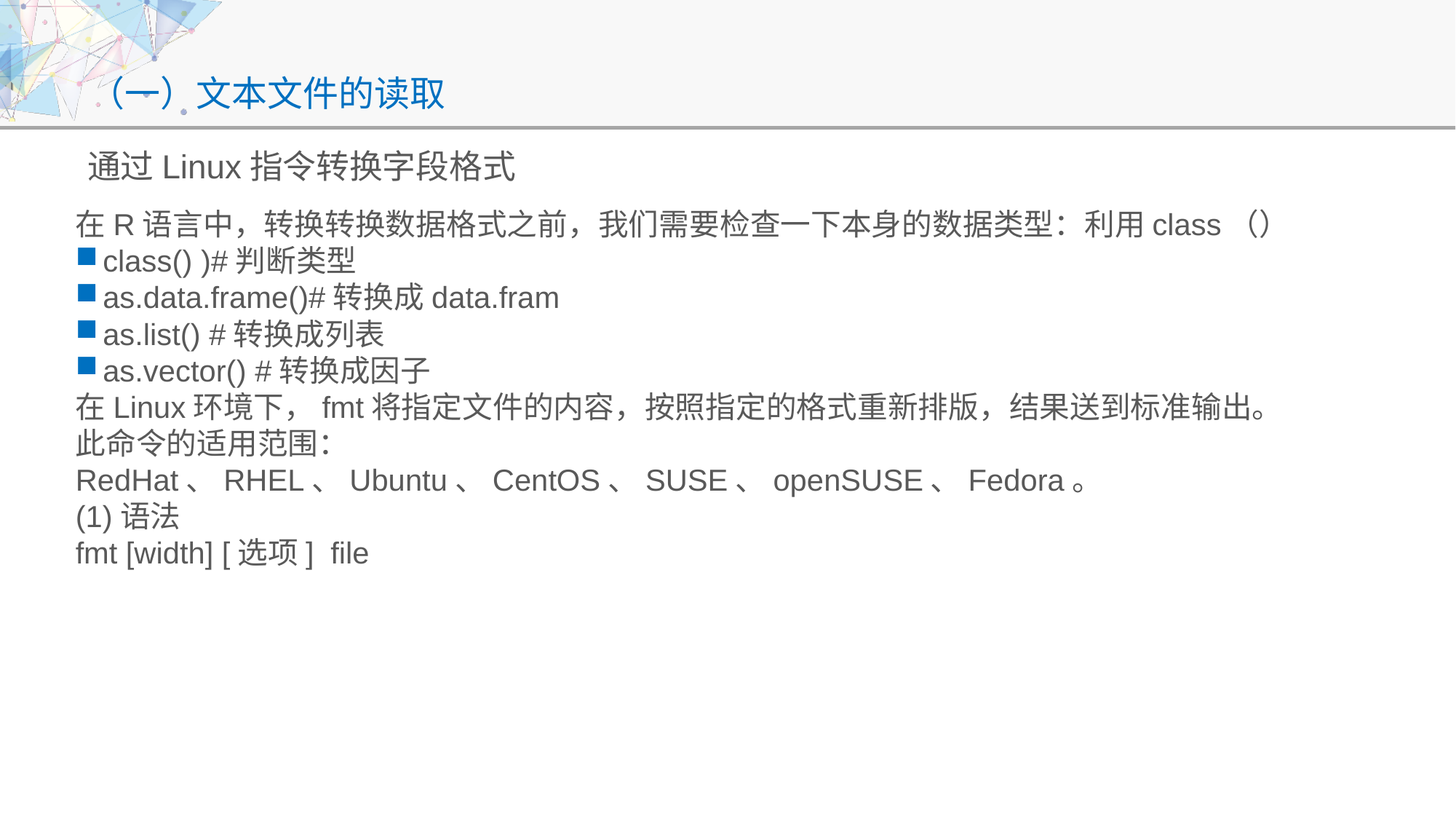

# （一）文本文件的读取
通过Linux指令转换字段格式
在R语言中，转换转换数据格式之前，我们需要检查一下本身的数据类型：利用class（）
class() )#判断类型
as.data.frame()#转换成data.fram
as.list() #转换成列表
as.vector() #转换成因子
在Linux环境下，fmt将指定文件的内容，按照指定的格式重新排版，结果送到标准输出。
此命令的适用范围：RedHat、RHEL、Ubuntu、CentOS、SUSE、openSUSE、Fedora。
(1)语法
fmt [width] [选项]  file